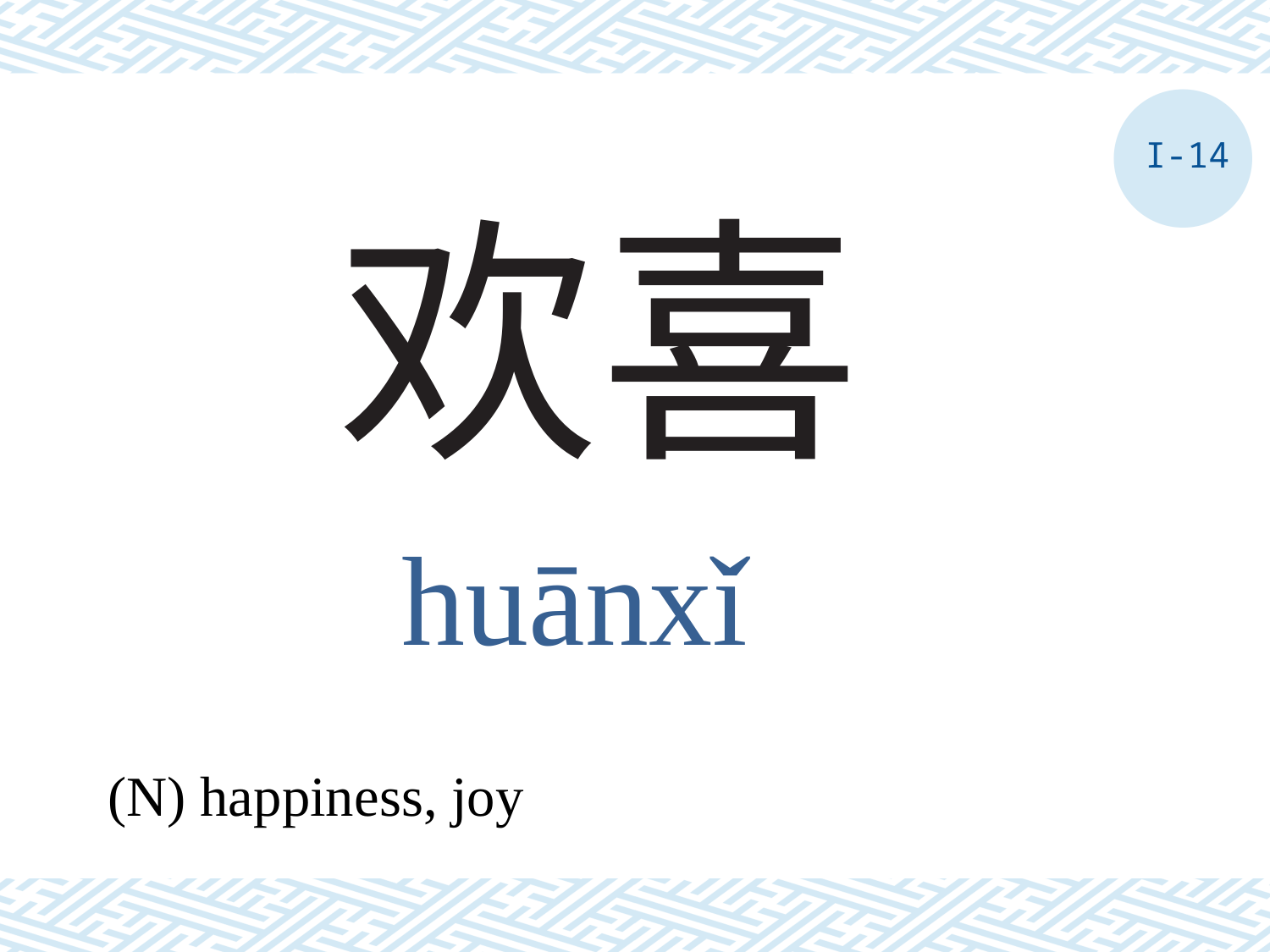

I-14

# 欢喜
huānxǐ
(N) happiness, joy